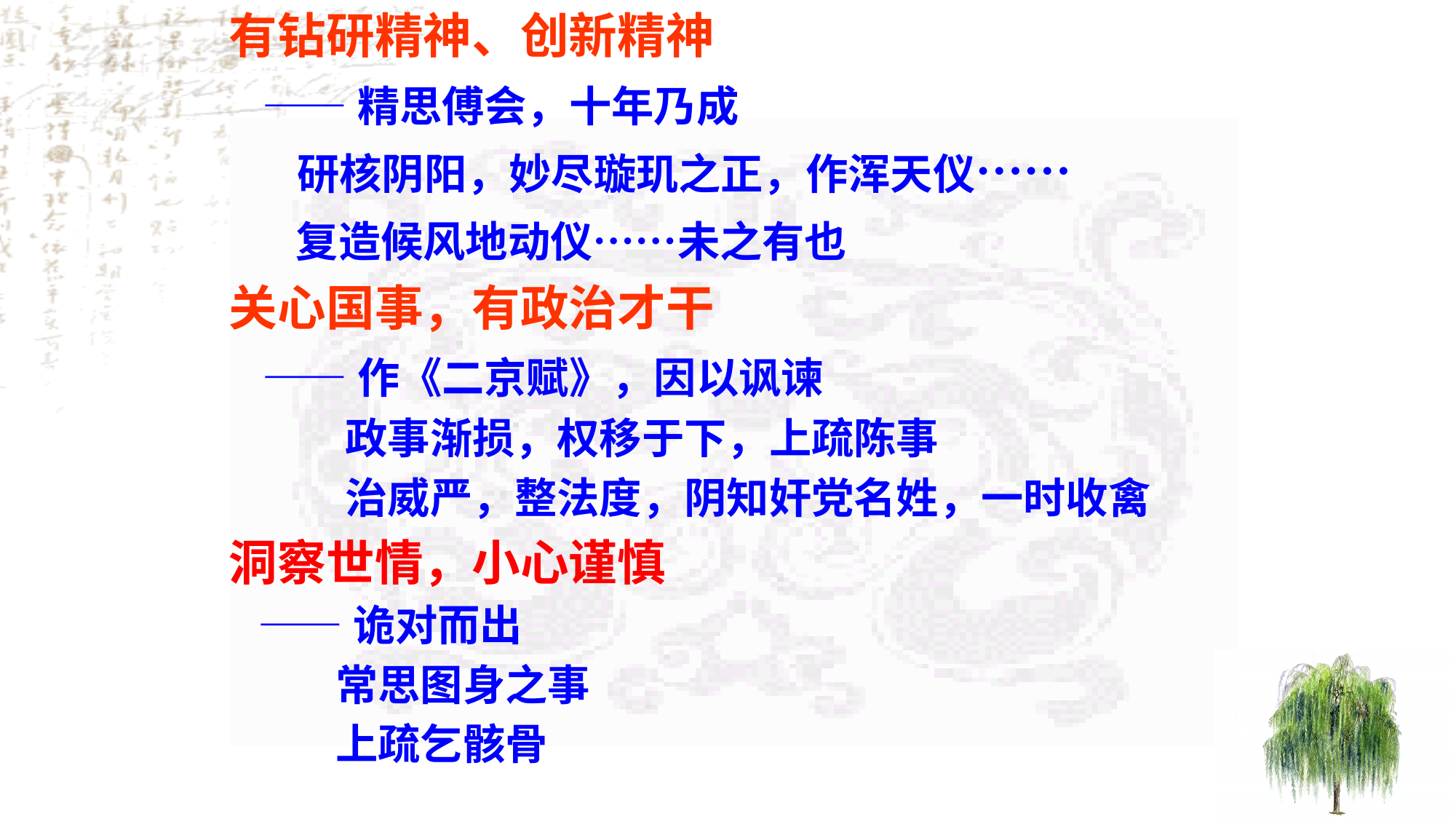

有钻研精神、创新精神
   ——精思傅会，十年乃成
      研核阴阳，妙尽璇玑之正，作浑天仪……
     复造候风地动仪……未之有也
关心国事，有政治才干
   ——作《二京赋》，因以讽谏
           政事渐损，权移于下，上疏陈事
           治威严，整法度，阴知奸党名姓，一时收禽
洞察世情，小心谨慎
   ——诡对而出
          常思图身之事
          上疏乞骸骨